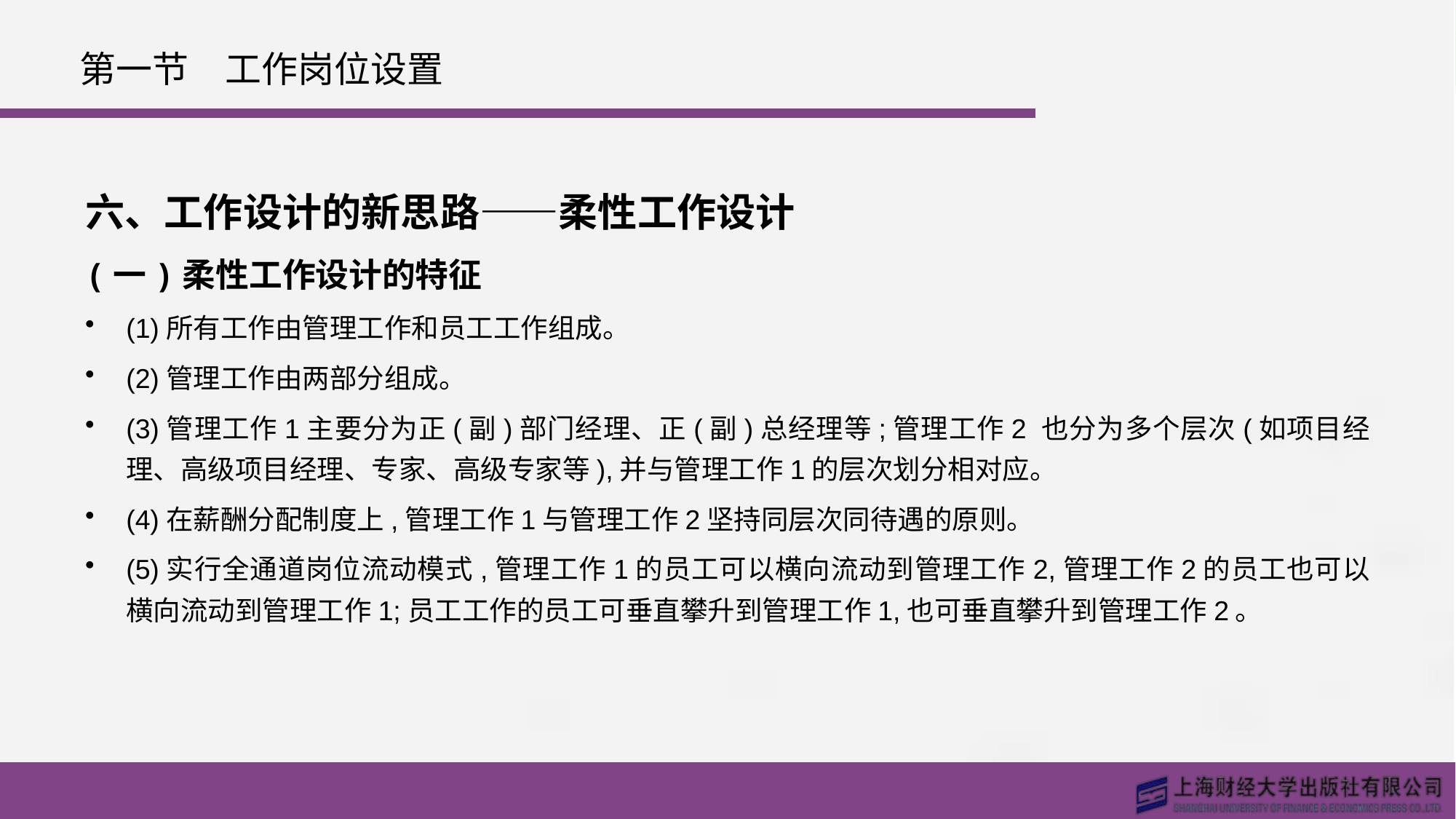

# 第一节　工作岗位设置
六、工作设计的新思路——柔性工作设计
(一)柔性工作设计的特征
(1)所有工作由管理工作和员工工作组成。
(2)管理工作由两部分组成。
(3)管理工作1主要分为正(副)部门经理、正(副)总经理等;管理工作2 也分为多个层次(如项目经理、高级项目经理、专家、高级专家等),并与管理工作1的层次划分相对应。
(4)在薪酬分配制度上,管理工作1与管理工作2坚持同层次同待遇的原则。
(5)实行全通道岗位流动模式,管理工作1的员工可以横向流动到管理工作2,管理工作2的员工也可以横向流动到管理工作1;员工工作的员工可垂直攀升到管理工作1,也可垂直攀升到管理工作2。